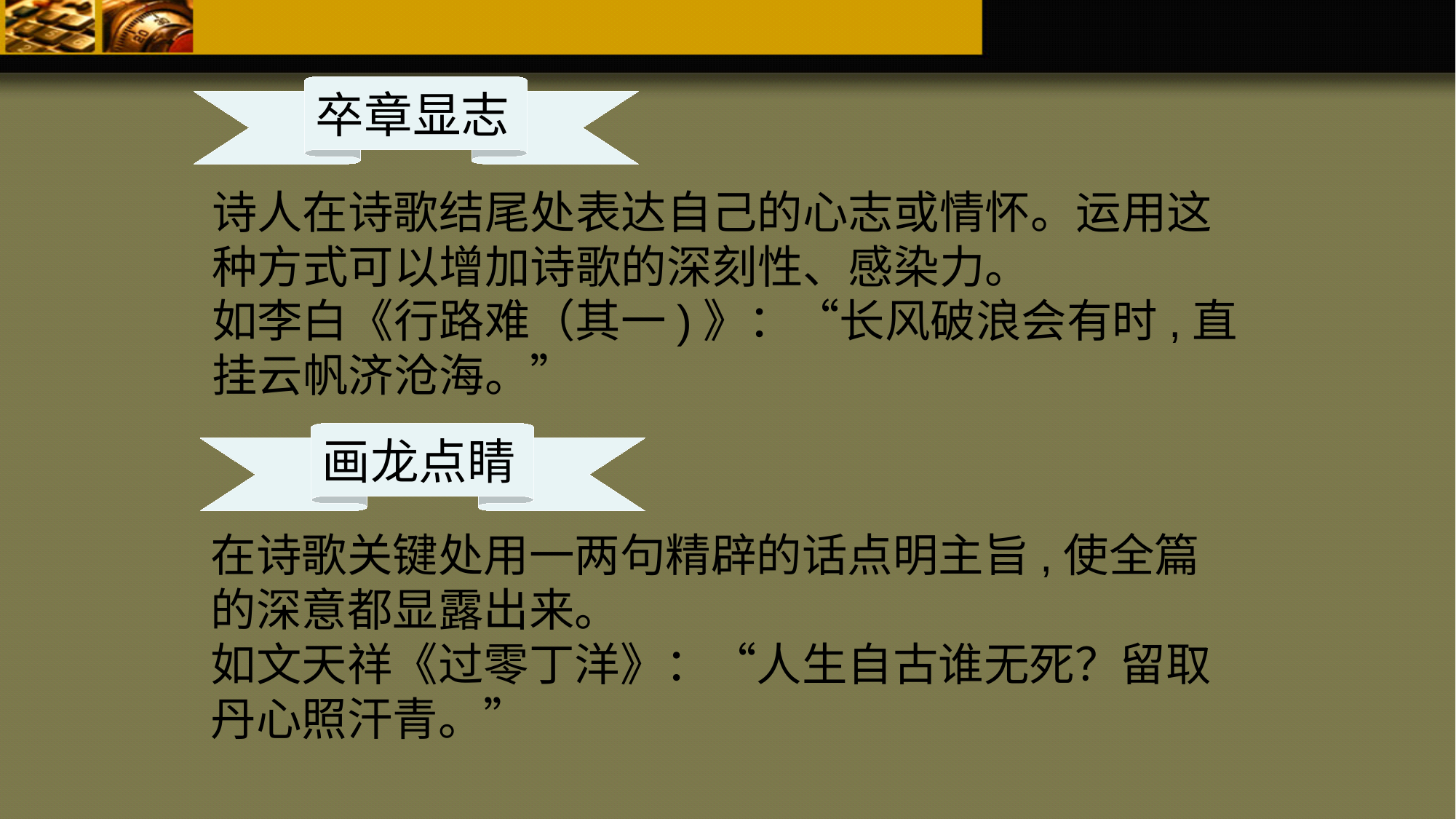

卒章显志
诗人在诗歌结尾处表达自己的心志或情怀。运用这种方式可以增加诗歌的深刻性、感染力。
如李白《行路难（其一)》：“长风破浪会有时,直挂云帆济沧海。”
画龙点睛
在诗歌关键处用一两句精辟的话点明主旨,使全篇的深意都显露出来。
如文天祥《过零丁洋》：“人生自古谁无死？留取丹心照汗青。”